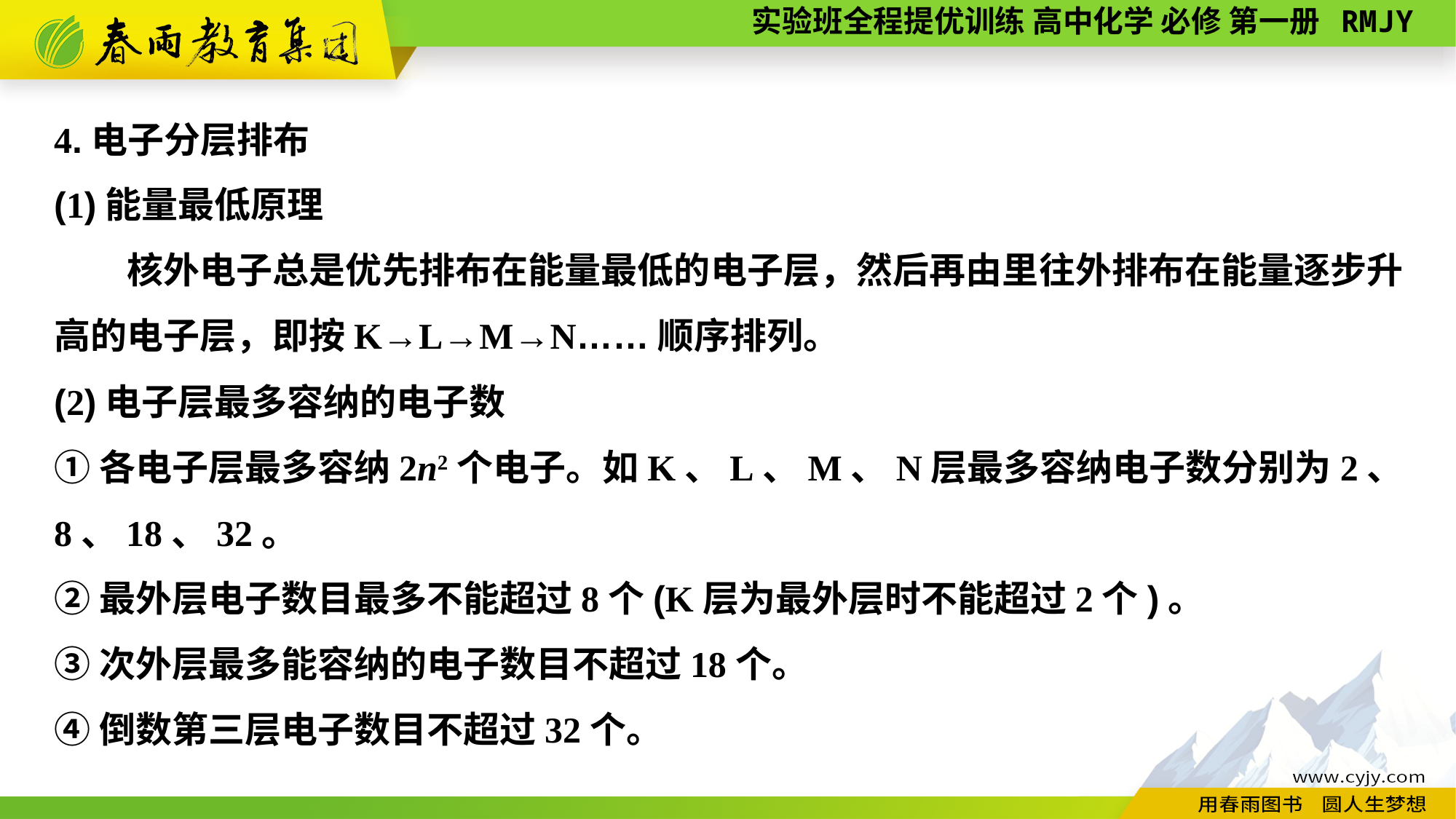

4.电子分层排布
(1)能量最低原理
　　核外电子总是优先排布在能量最低的电子层，然后再由里往外排布在能量逐步升高的电子层，即按K→L→M→N……顺序排列。
(2)电子层最多容纳的电子数
①各电子层最多容纳2n2个电子。如K、L、M、N层最多容纳电子数分别为2、8、18、32。
②最外层电子数目最多不能超过8个(K层为最外层时不能超过2个)。
③次外层最多能容纳的电子数目不超过18个。
④倒数第三层电子数目不超过32个。